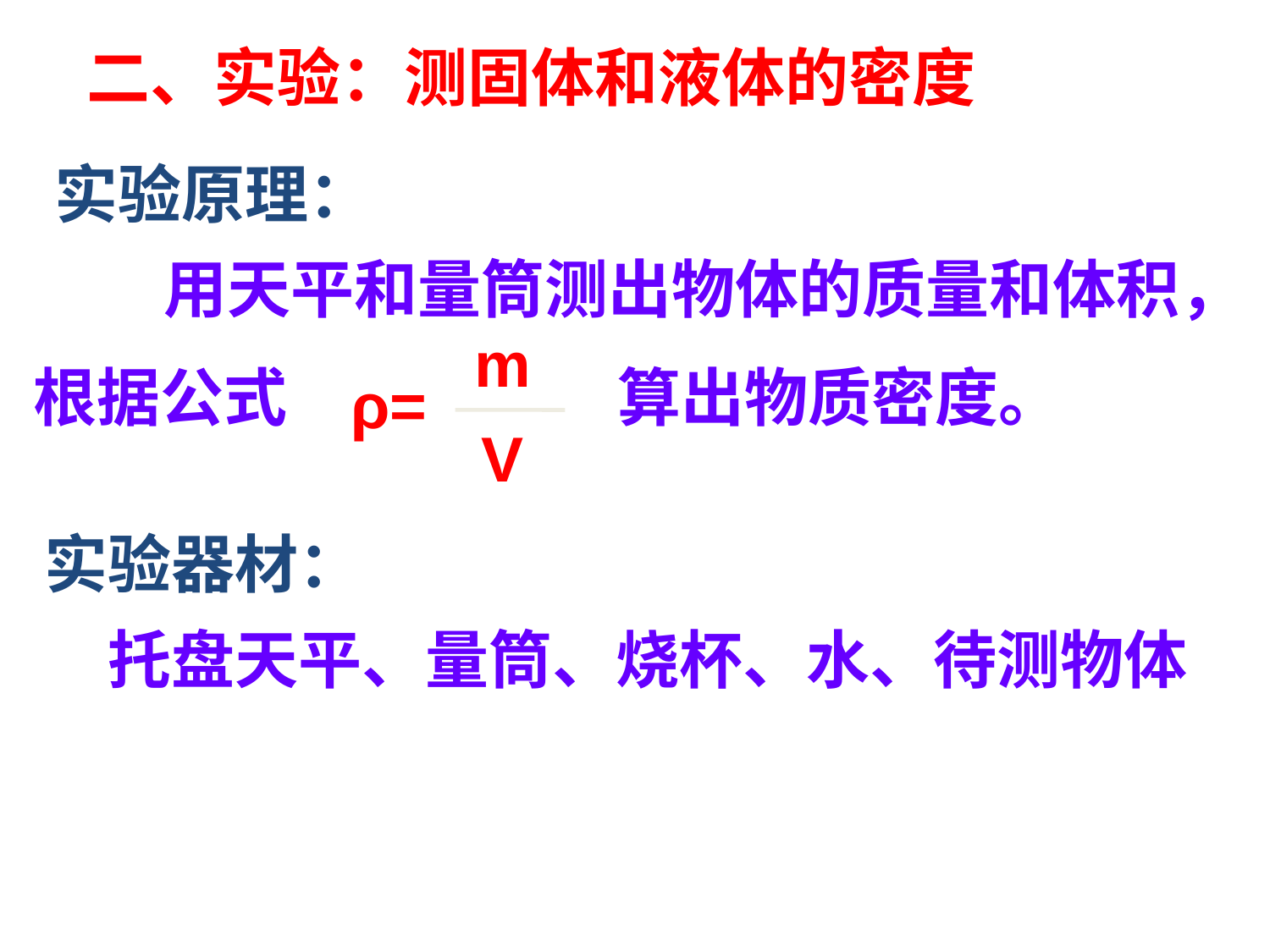

二、实验：测固体和液体的密度
实验原理：
        用天平和量筒测出物体的质量和体积，
根据公式                       算出物质密度。
m
ρ=

V
实验器材：
托盘天平、量筒、烧杯、水、待测物体